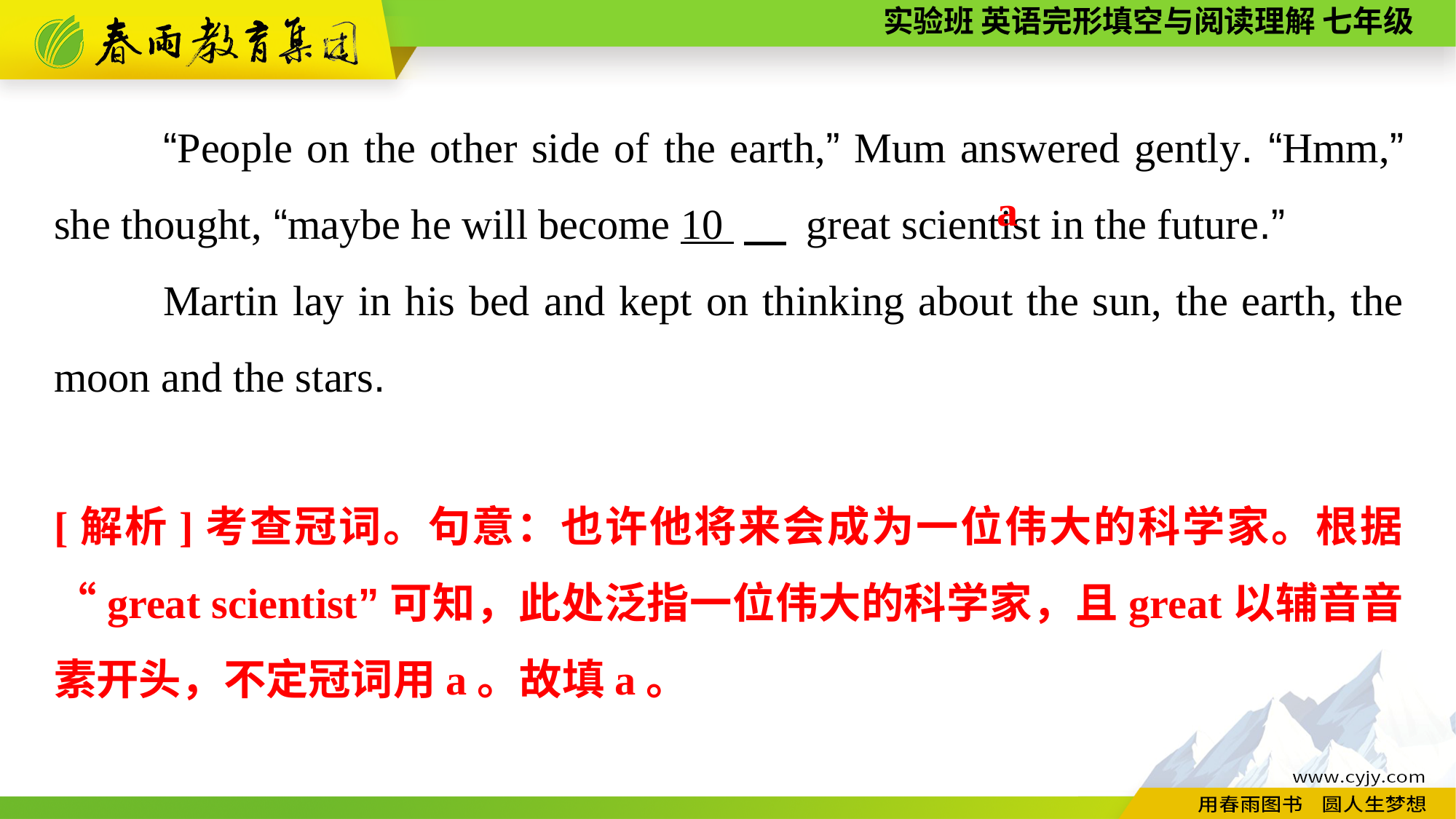

“People on the other side of the earth,” Mum answered gently. “Hmm,” she thought, “maybe he will become 10 　 great scientist in the future.”
Martin lay in his bed and kept on thinking about the sun, the earth, the moon and the stars.
a
[解析]考查冠词。句意：也许他将来会成为一位伟大的科学家。根据“great scientist”可知，此处泛指一位伟大的科学家，且great以辅音音素开头，不定冠词用a。故填a。